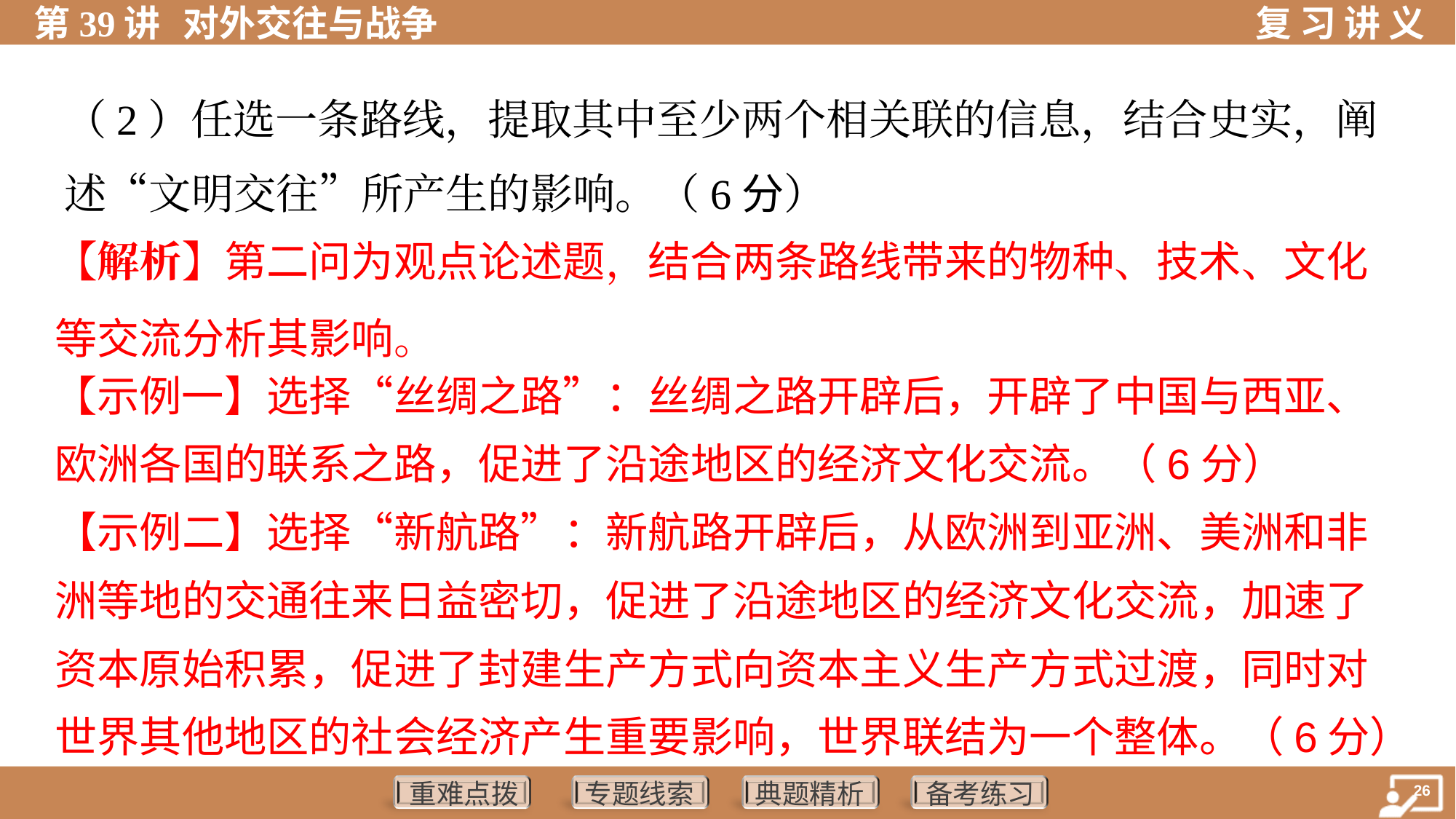

（2）任选一条路线，提取其中至少两个相关联的信息，结合史实，阐
述“文明交往”所产生的影响。（6分）
【解析】第二问为观点论述题，结合两条路线带来的物种、技术、文化
等交流分析其影响。
【示例一】选择“丝绸之路”：丝绸之路开辟后，开辟了中国与西亚、
欧洲各国的联系之路，促进了沿途地区的经济文化交流。（6分）
【示例二】选择“新航路”：新航路开辟后，从欧洲到亚洲、美洲和非
洲等地的交通往来日益密切，促进了沿途地区的经济文化交流，加速了
资本原始积累，促进了封建生产方式向资本主义生产方式过渡，同时对
世界其他地区的社会经济产生重要影响，世界联结为一个整体。（6分）